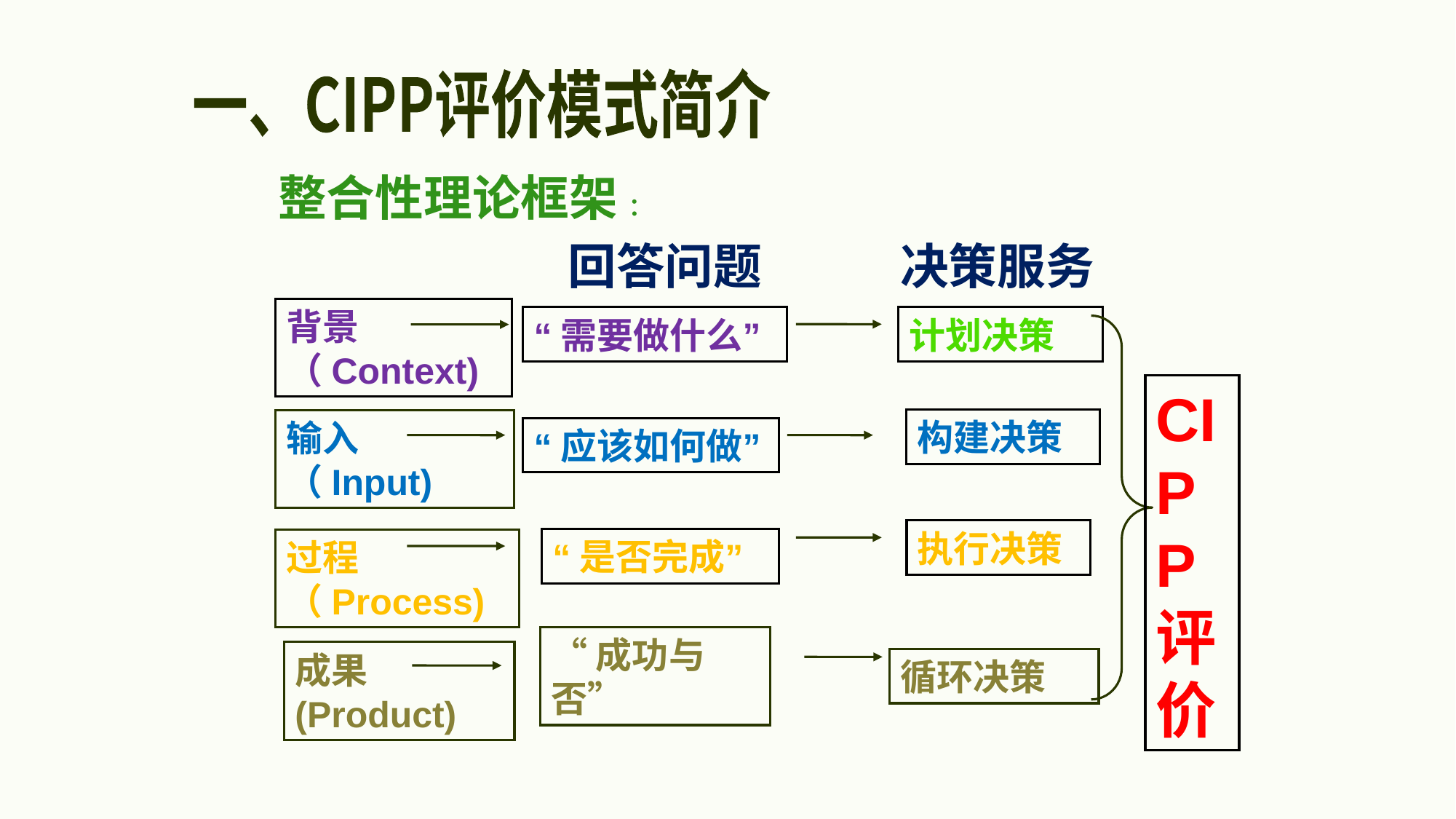

#
一、CIPP评价模式简介
整合性理论框架:
回答问题
决策服务
背景（Context)
“需要做什么”
计划决策

CIPP评价
构建决策
“应该如何做”

执行决策
过程
（Process)
“是否完成”

“成功与否”
循环决策
输入
（Input)
成果 (Product)